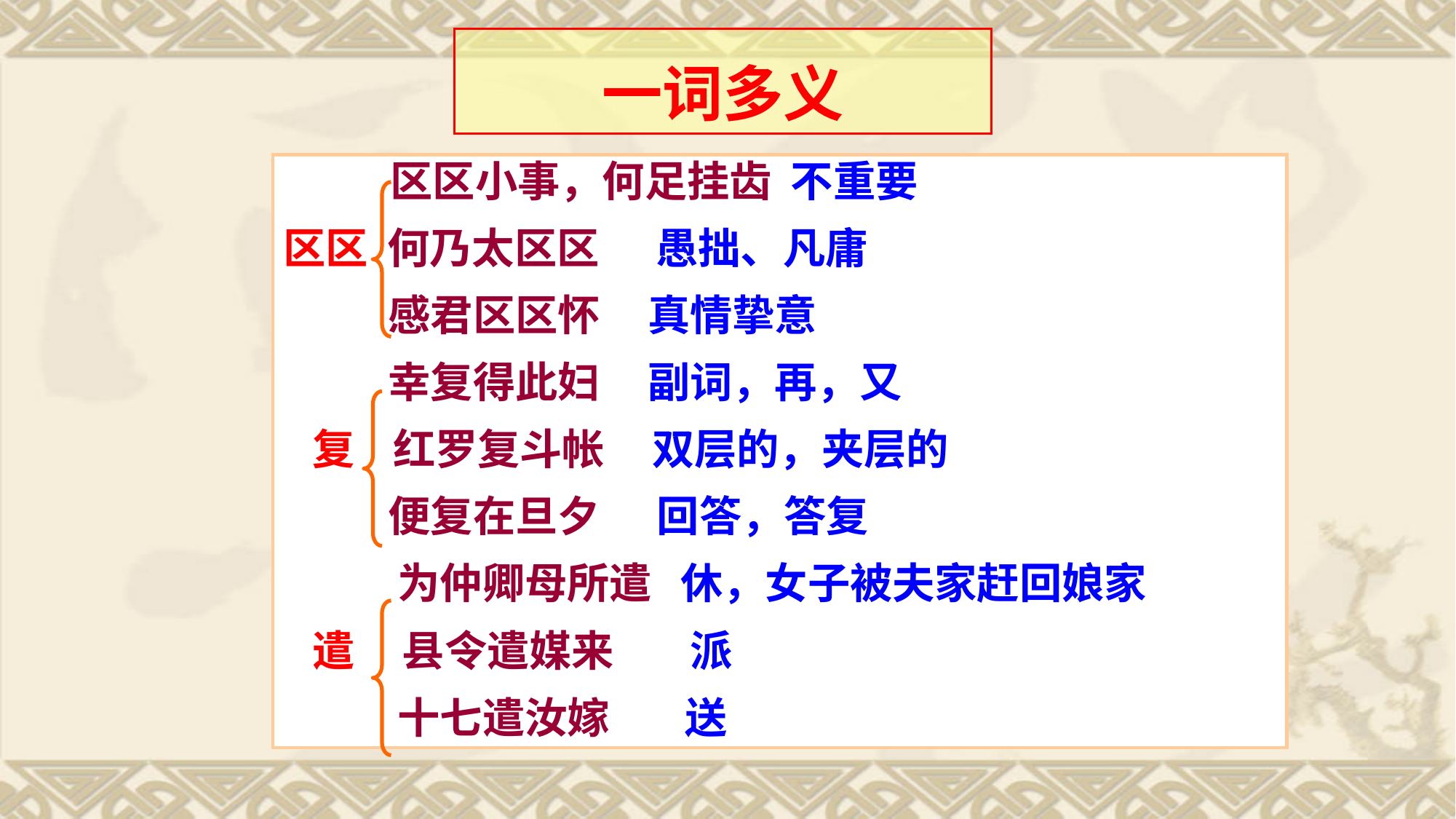

一词多义
            区区小事，何足挂齿  不重要
区区  何乃太区区      愚拙、凡庸
          感君区区怀     真情挚意
          幸复得此妇     副词，再，又
  复    红罗复斗帐     双层的，夹层的
          便复在旦夕      回答，答复
           为仲卿母所遣   休，女子被夫家赶回娘家
  遣     县令遣媒来        派
           十七遣汝嫁        送